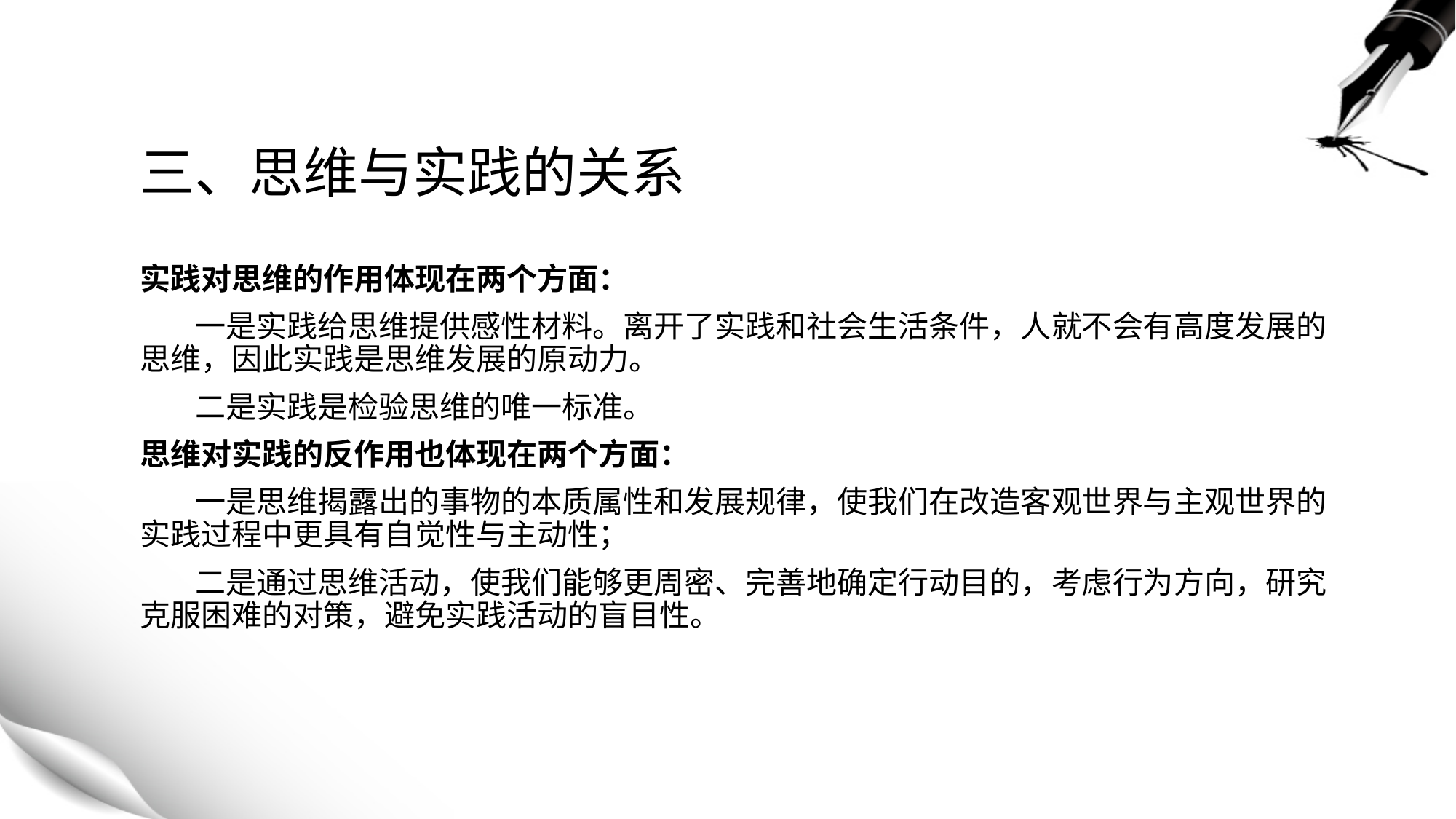

# 三、思维与实践的关系
实践对思维的作用体现在两个方面：
       一是实践给思维提供感性材料。离开了实践和社会生活条件，人就不会有高度发展的思维，因此实践是思维发展的原动力。
       二是实践是检验思维的唯一标准。
思维对实践的反作用也体现在两个方面：
       一是思维揭露出的事物的本质属性和发展规律，使我们在改造客观世界与主观世界的实践过程中更具有自觉性与主动性；
       二是通过思维活动，使我们能够更周密、完善地确定行动目的，考虑行为方向，研究克服困难的对策，避免实践活动的盲目性。